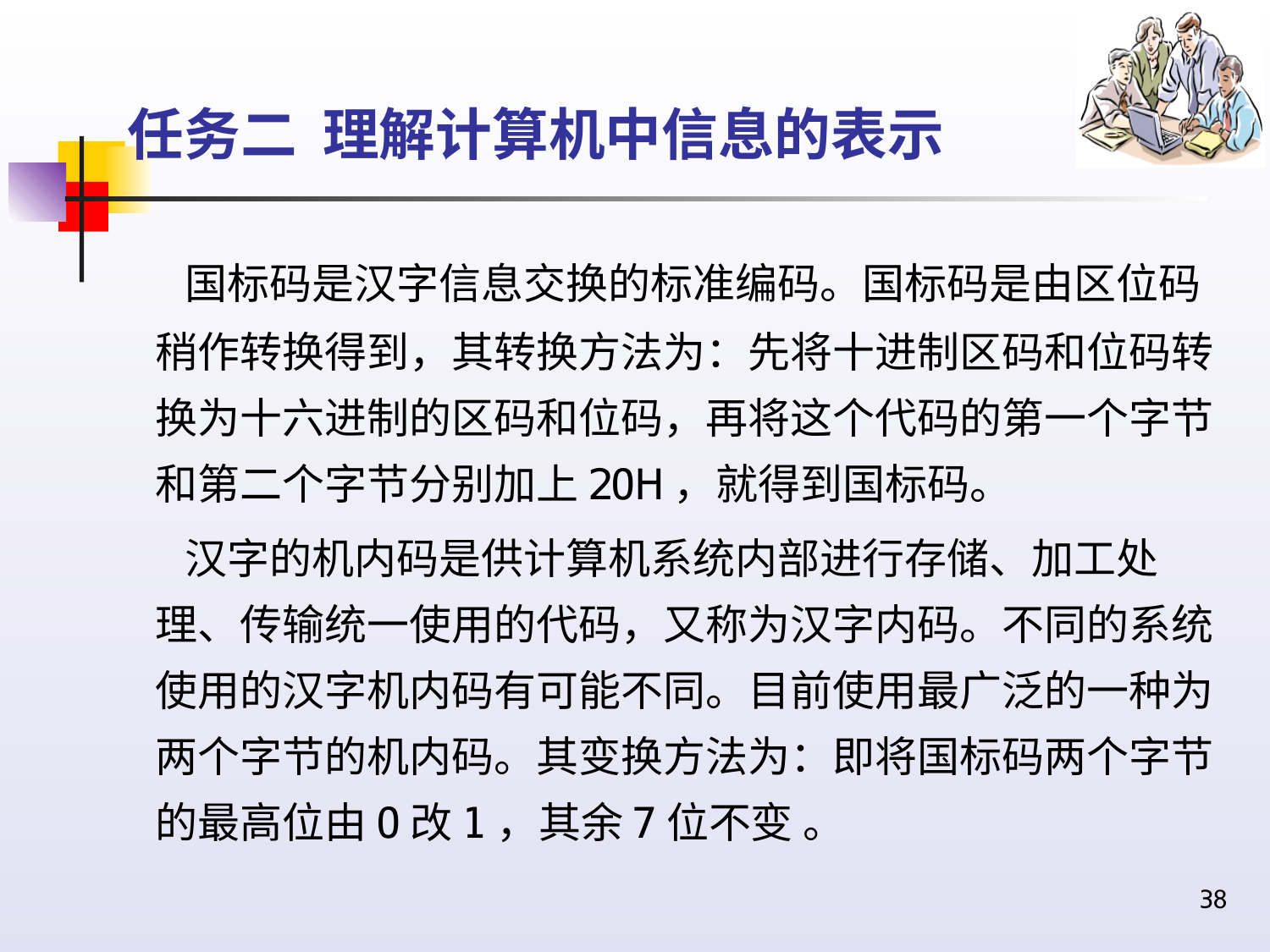

# 任务二  理解计算机中信息的表示
     国标码是汉字信息交换的标准编码。国标码是由区位码稍作转换得到，其转换方法为：先将十进制区码和位码转换为十六进制的区码和位码，再将这个代码的第一个字节和第二个字节分别加上20H，就得到国标码。
       汉字的机内码是供计算机系统内部进行存储、加工处理、传输统一使用的代码，又称为汉字内码。不同的系统使用的汉字机内码有可能不同。目前使用最广泛的一种为两个字节的机内码。其变换方法为：即将国标码两个字节的最高位由0改1，其余7位不变 。
38